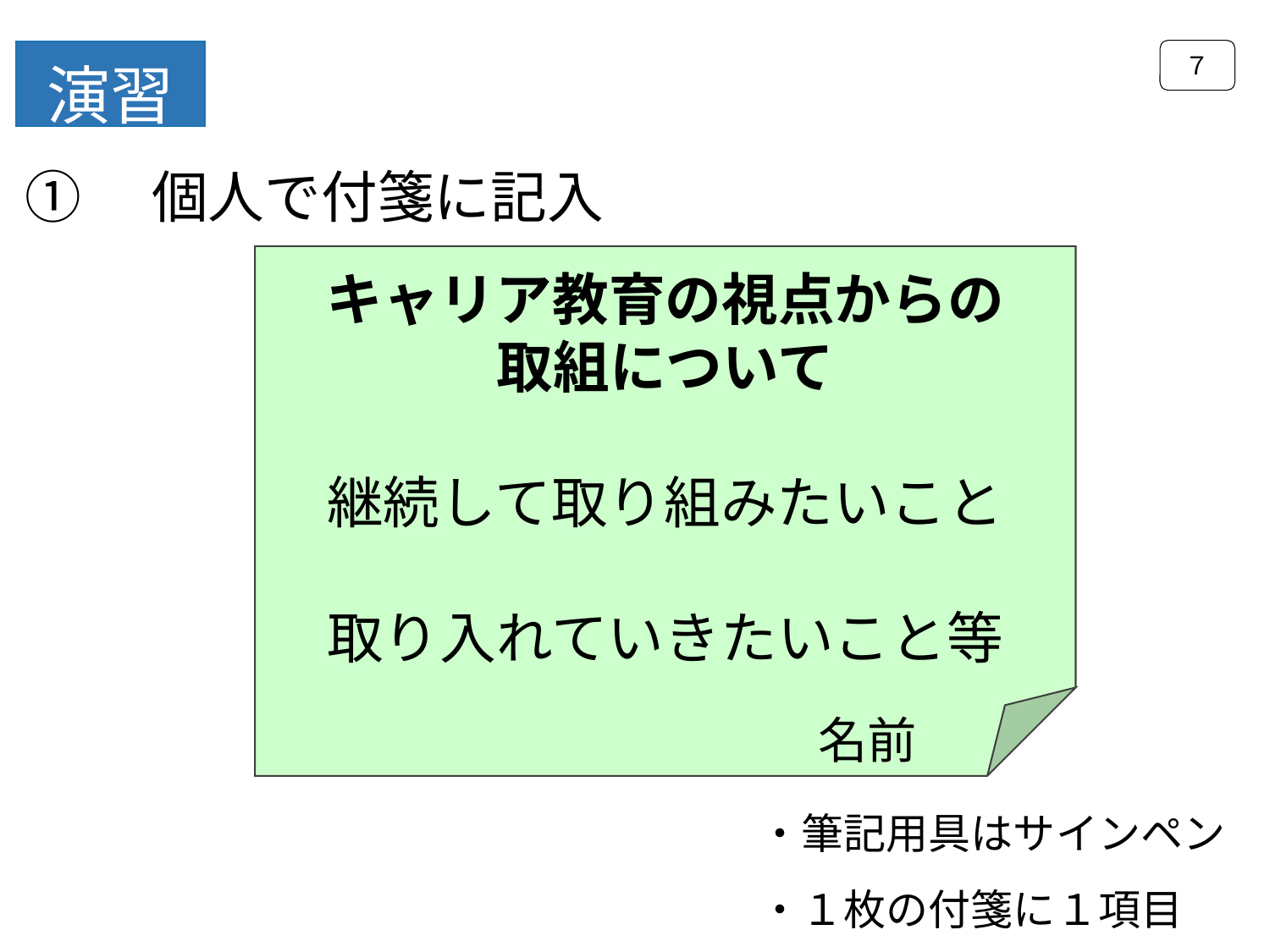

７
演習
①　個人で付箋に記入

キャリア教育の視点からの
取組について

継続して取り組みたいこと

取り入れていきたいこと等

名前
・筆記用具はサインペン
・１枚の付箋に１項目